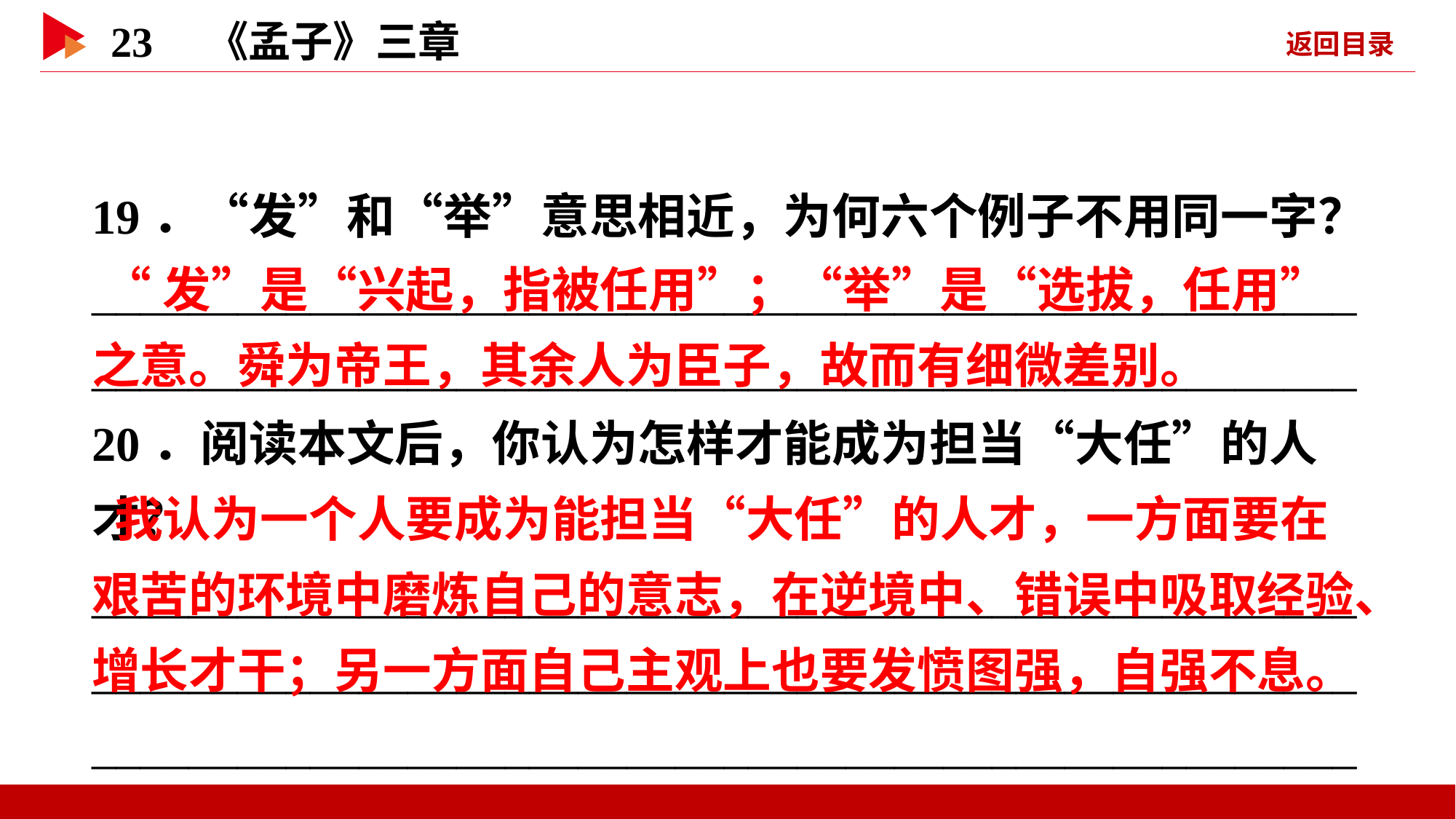

19．“发”和“举”意思相近，为何六个例子不用同一字？
________________________________________________________________________________________________________
20．阅读本文后，你认为怎样才能成为担当“大任”的人才？
____________________________________________________________________________________________________________________________________________________________
 “发”是“兴起，指被任用”；“举”是“选拔，任用”之意。舜为帝王，其余人为臣子，故而有细微差别。
 我认为一个人要成为能担当“大任”的人才，一方面要在艰苦的环境中磨炼自己的意志，在逆境中、错误中吸取经验、增长才干；另一方面自己主观上也要发愤图强，自强不息。